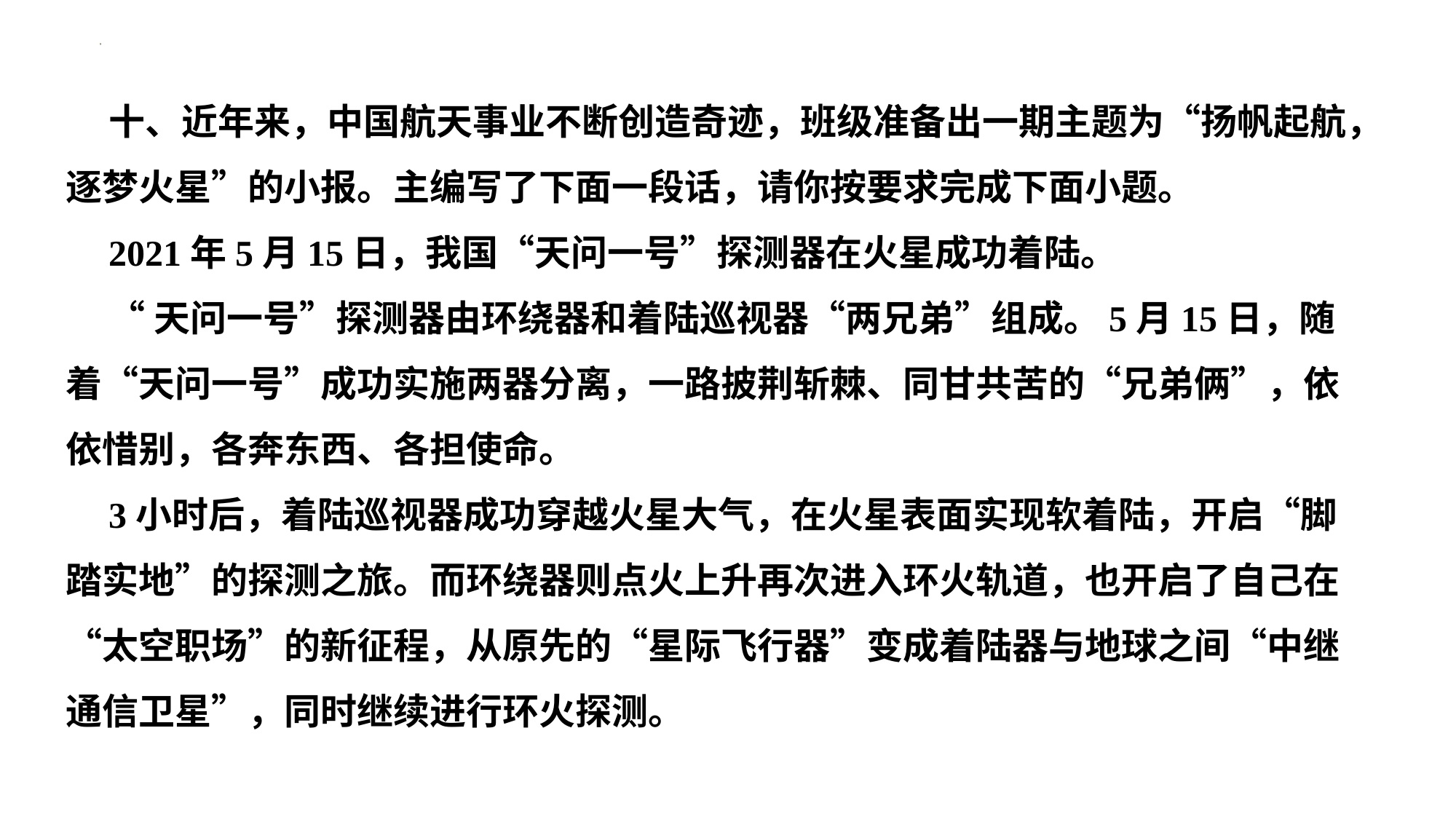

十、近年来，中国航天事业不断创造奇迹，班级准备出一期主题为“扬帆起航，逐梦火星”的小报。主编写了下面一段话，请你按要求完成下面小题。
2021年5月15日，我国“天问一号”探测器在火星成功着陆。
“天问一号”探测器由环绕器和着陆巡视器“两兄弟”组成。5月15日，随着“天问一号”成功实施两器分离，一路披荆斩棘、同甘共苦的“兄弟俩”，依依惜别，各奔东西、各担使命。
3小时后，着陆巡视器成功穿越火星大气，在火星表面实现软着陆，开启“脚踏实地”的探测之旅。而环绕器则点火上升再次进入环火轨道，也开启了自己在“太空职场”的新征程，从原先的“星际飞行器”变成着陆器与地球之间“中继通信卫星”，同时继续进行环火探测。